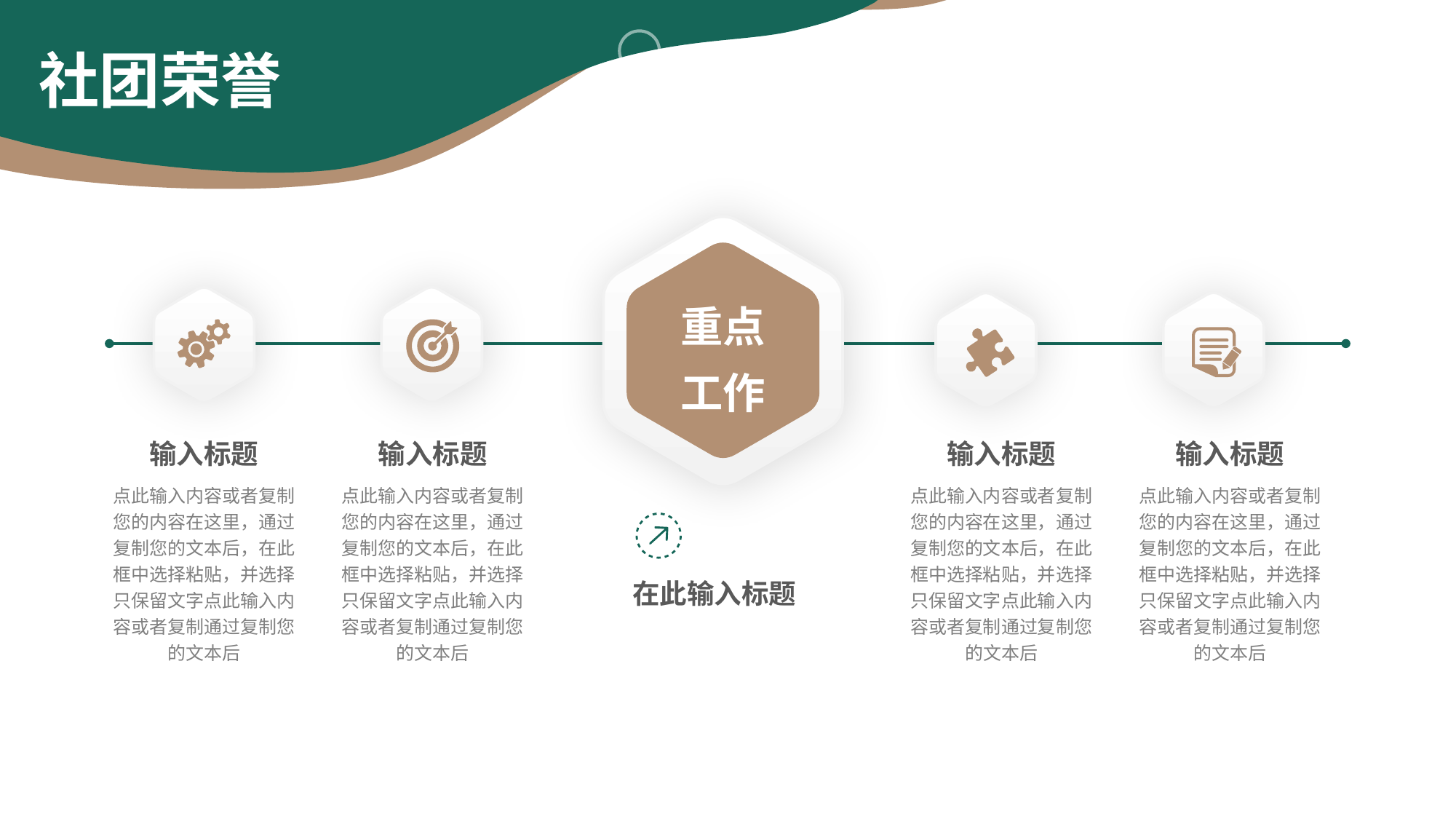

社团荣誉

重点
工作

输入标题
点此输入内容或者复制您的内容在这里，通过复制您的文本后，在此框中选择粘贴，并选择只保留文字点此输入内容或者复制通过复制您的文本后
输入标题
点此输入内容或者复制您的内容在这里，通过复制您的文本后，在此框中选择粘贴，并选择只保留文字点此输入内容或者复制通过复制您的文本后
输入标题
点此输入内容或者复制您的内容在这里，通过复制您的文本后，在此框中选择粘贴，并选择只保留文字点此输入内容或者复制通过复制您的文本后
输入标题
点此输入内容或者复制您的内容在这里，通过复制您的文本后，在此框中选择粘贴，并选择只保留文字点此输入内容或者复制通过复制您的文本后

在此输入标题